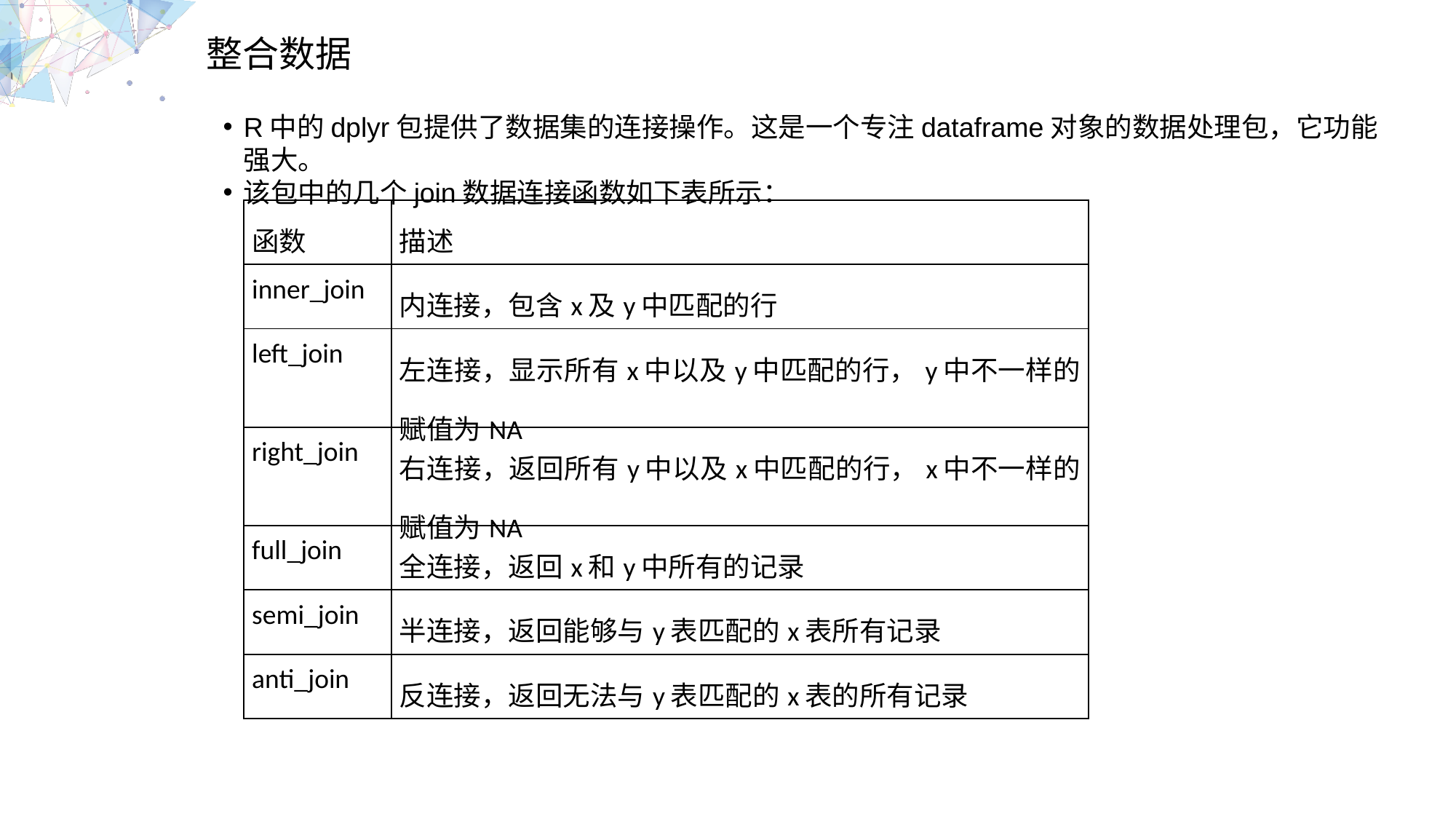

| 函数 | 描述 |
| --- | --- |
| inner\_join | 内连接，包含x及y中匹配的行 |
| left\_join | 左连接，显示所有x中以及y中匹配的行，y中不一样的赋值为NA |
| right\_join | 右连接，返回所有y中以及x中匹配的行，x中不一样的赋值为NA |
| full\_join | 全连接，返回x和y中所有的记录 |
| semi\_join | 半连接，返回能够与y表匹配的x表所有记录 |
| anti\_join | 反连接，返回无法与y表匹配的x表的所有记录 |